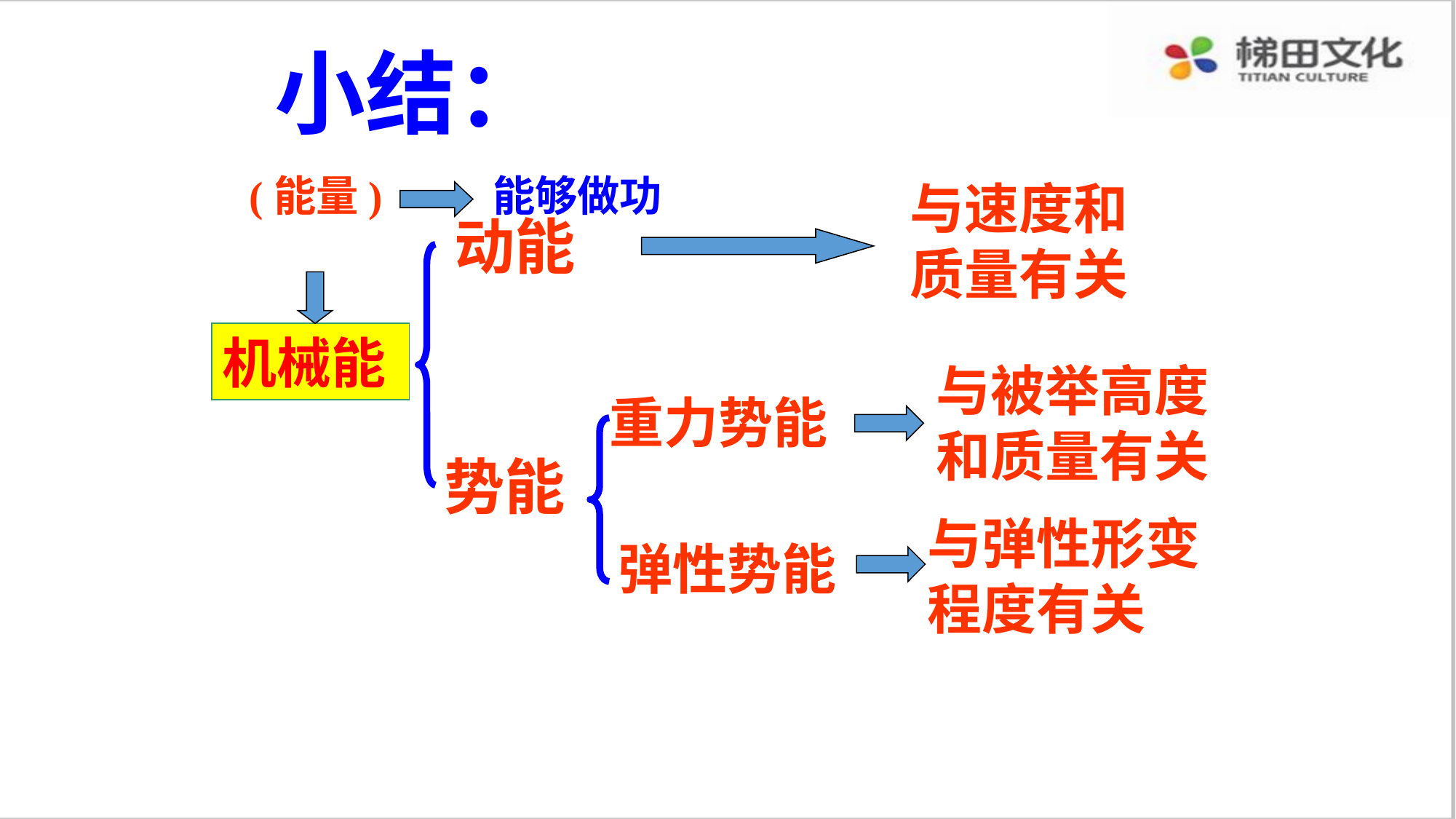

小结：
(能量)
能够做功
与速度和质量有关

动能

机械能
与被举高度和质量有关

重力势能

势能
与弹性形变程度有关

弹性势能